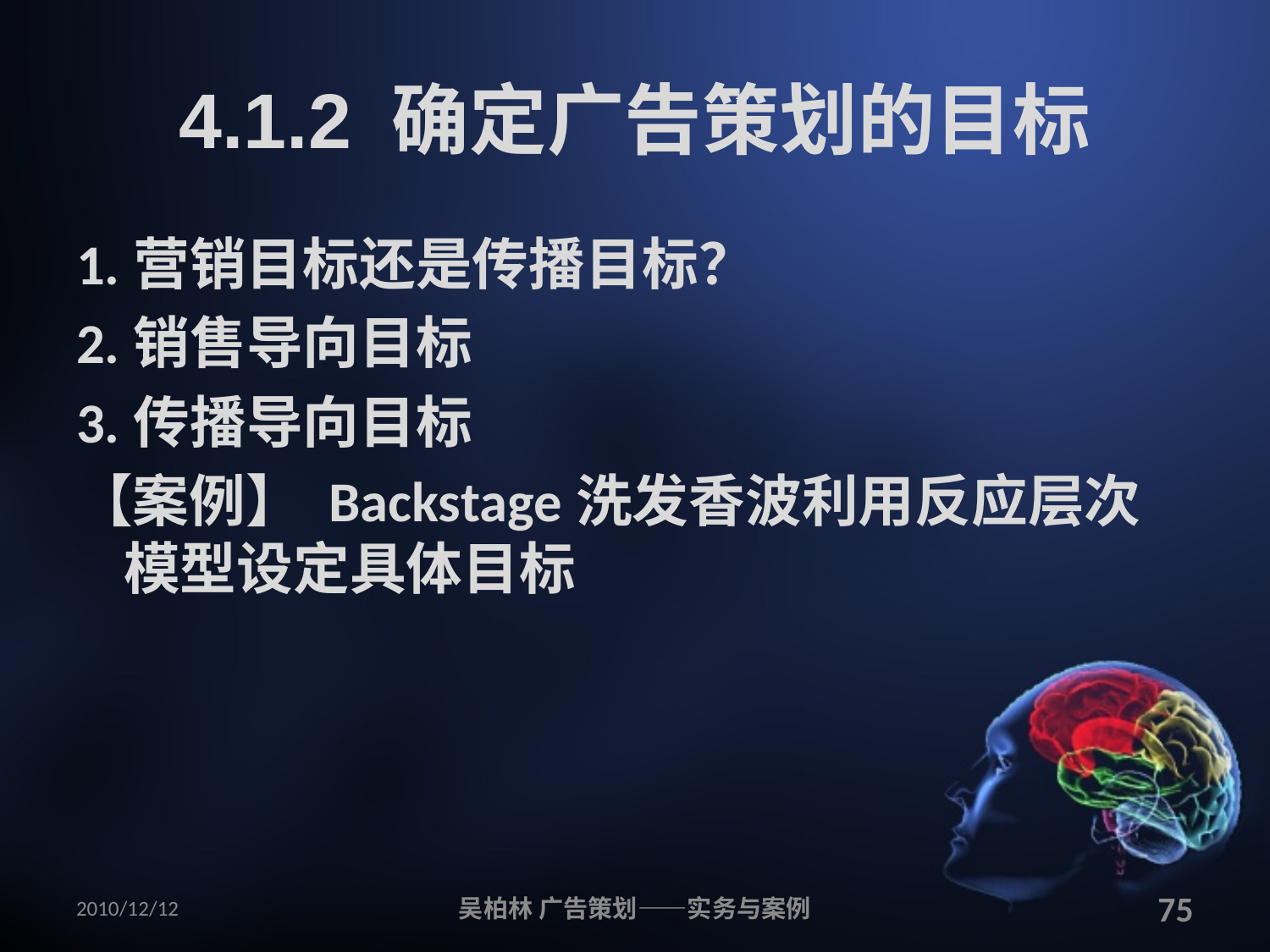

# 4.1.2 确定广告策划的目标
1.营销目标还是传播目标？
2.销售导向目标
3.传播导向目标
【案例】 Backstage洗发香波利用反应层次模型设定具体目标

2010/12/12
吴柏林 广告策划——实务与案例
75